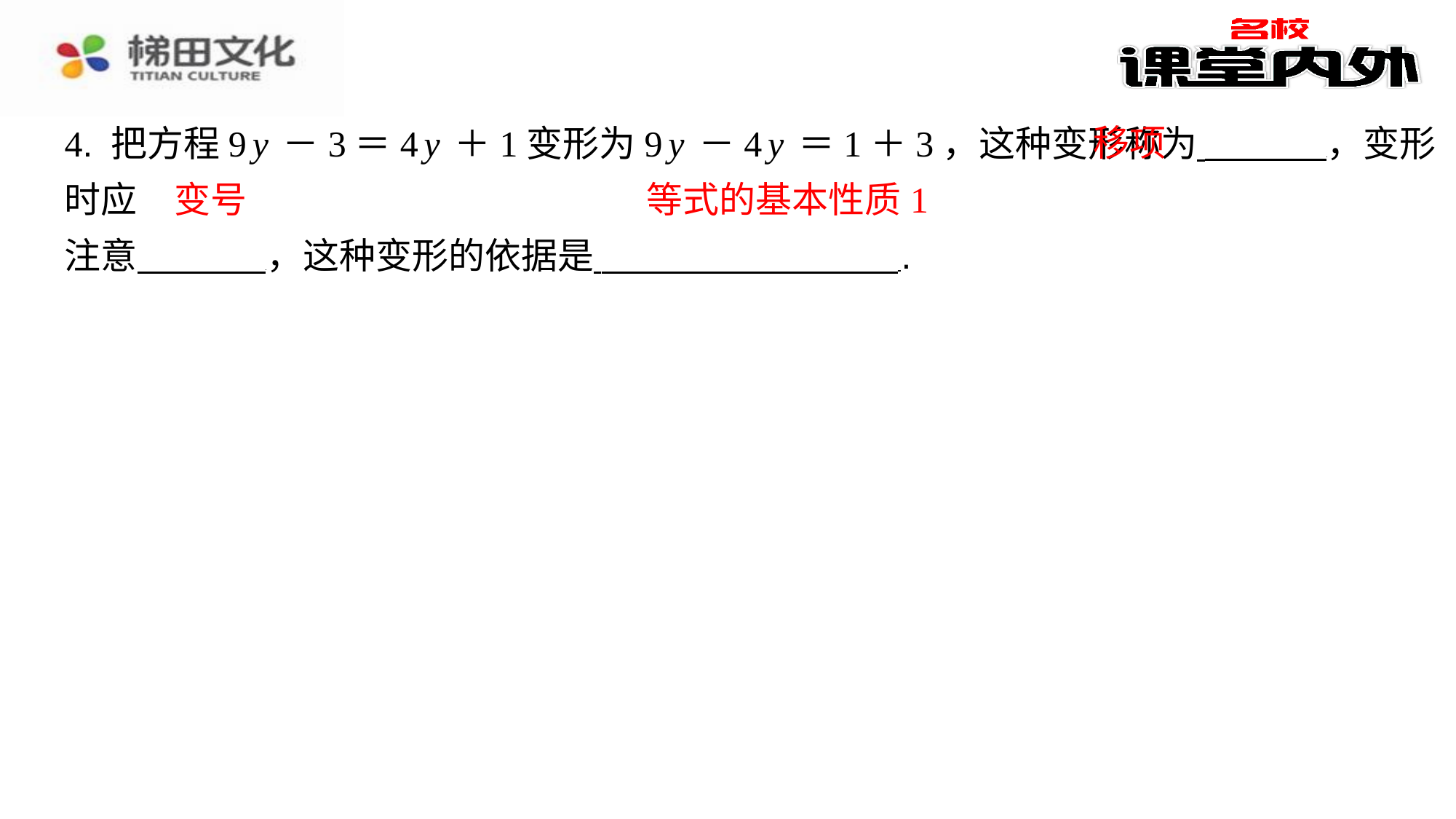

​　移项
4. 把方程9y－3＝4y＋1变形为9y－4y＝1＋3，这种变形称为                    ，变形时应
注意                    ，这种变形的依据是                                              ⁠.
​　变号
​　等式的基本性质1